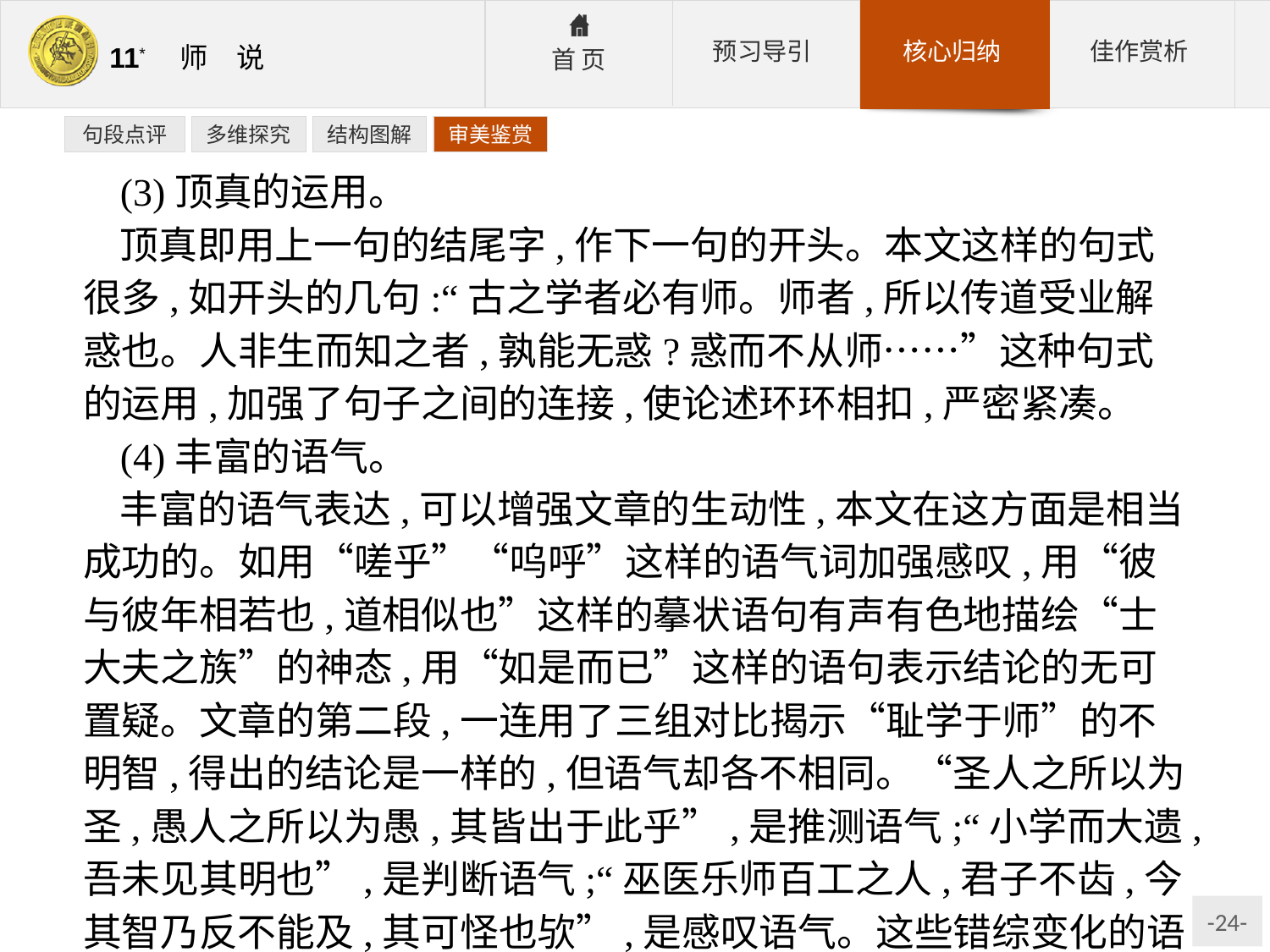

句段点评
多维探究
结构图解
审美鉴赏
(3)顶真的运用。
顶真即用上一句的结尾字,作下一句的开头。本文这样的句式很多,如开头的几句:“古之学者必有师。师者,所以传道受业解惑也。人非生而知之者,孰能无惑?惑而不从师……”这种句式的运用,加强了句子之间的连接,使论述环环相扣,严密紧凑。
(4)丰富的语气。
丰富的语气表达,可以增强文章的生动性,本文在这方面是相当成功的。如用“嗟乎”“呜呼”这样的语气词加强感叹,用“彼与彼年相若也,道相似也”这样的摹状语句有声有色地描绘“士大夫之族”的神态,用“如是而已”这样的语句表示结论的无可置疑。文章的第二段,一连用了三组对比揭示“耻学于师”的不明智,得出的结论是一样的,但语气却各不相同。“圣人之所以为圣,愚人之所以为愚,其皆出于此乎”,是推测语气;“小学而大遗,吾未见其明也”,是判断语气;“巫医乐师百工之人,君子不齿,今其智乃反不能及,其可怪也欤”,是感叹语气。这些错综变化的语句,使议论更生动,说理更深刻。